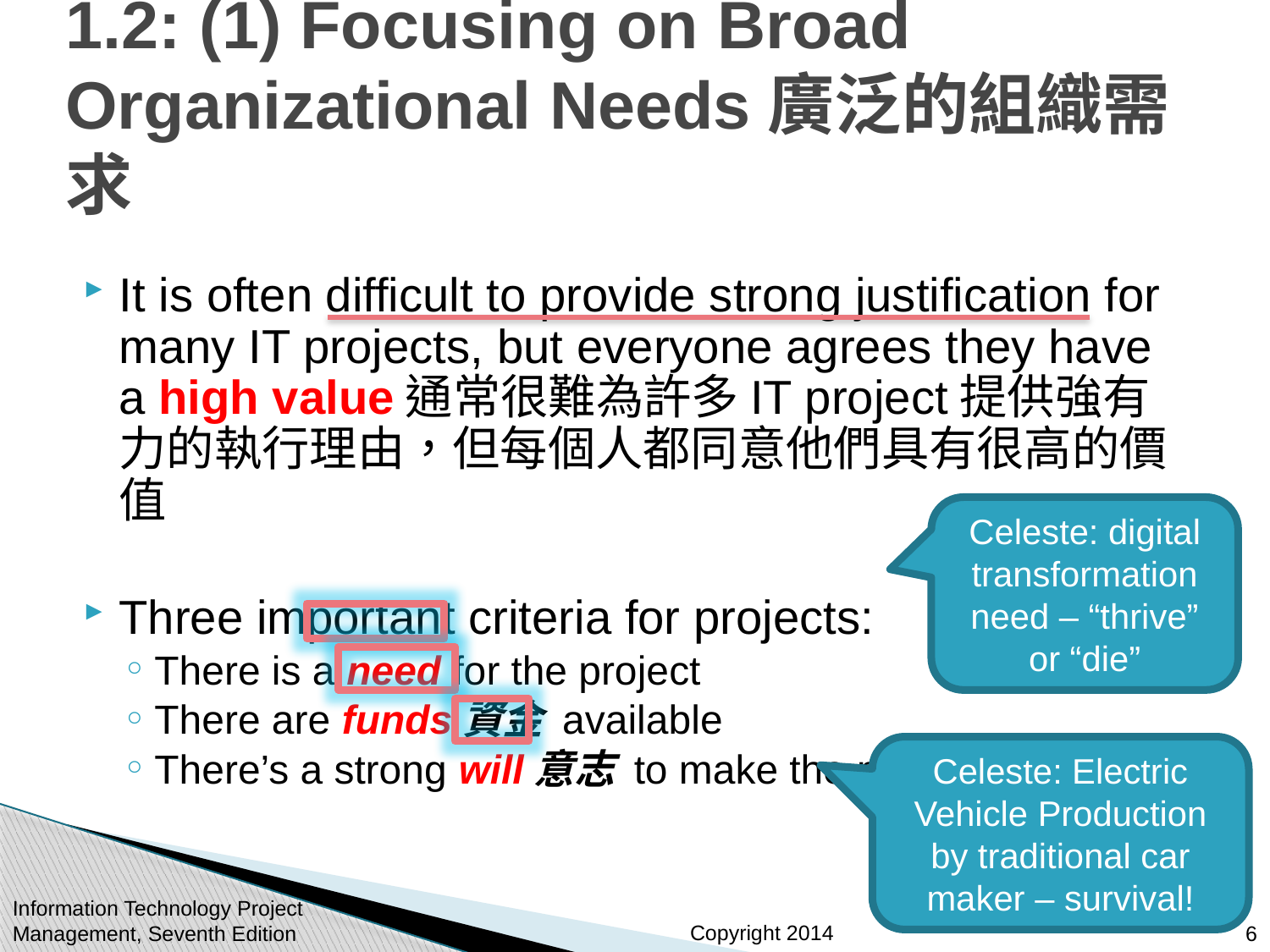

# 1.2: (1) Focusing on Broad Organizational Needs廣泛的組織需求
It is often difficult to provide strong justification for many IT projects, but everyone agrees they have a high value通常很難為許多IT project提供強有力的執行理由，但每個人都同意他們具有很高的價值

Three important criteria for projects:
There is a need for the project
There are funds資金 available
There’s a strong will意志 to make the project succeed
Celeste: digital transformation need – “thrive” or “die”

Celeste: Electric Vehicle Production by traditional car maker – survival!
Information Technology Project Management, Seventh Edition
6